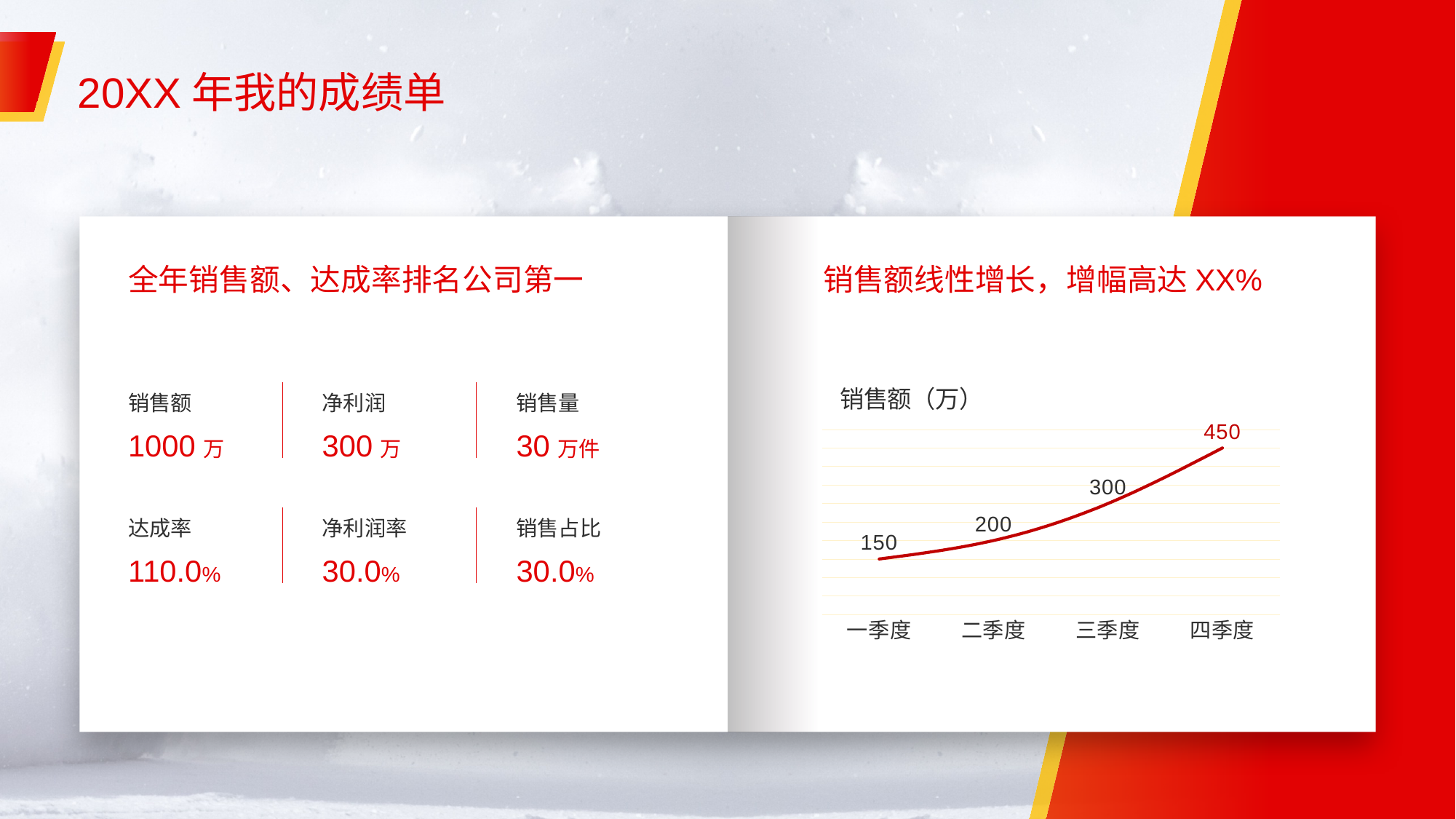

# 20XX年我的成绩单

全年销售额、达成率排名公司第一
销售额线性增长，增幅高达XX%
销售额
1000万
净利润
300万
销售量
30万件

### Chart:

| Category | 销售额（万） |
|---|---|
| 一季度 | 150.0 |
| 二季度 | 200.0 |
| 三季度 | 300.0 |
| 四季度 | 450.0 |
达成率
110.0%
净利润率
30.0%
销售占比
30.0%